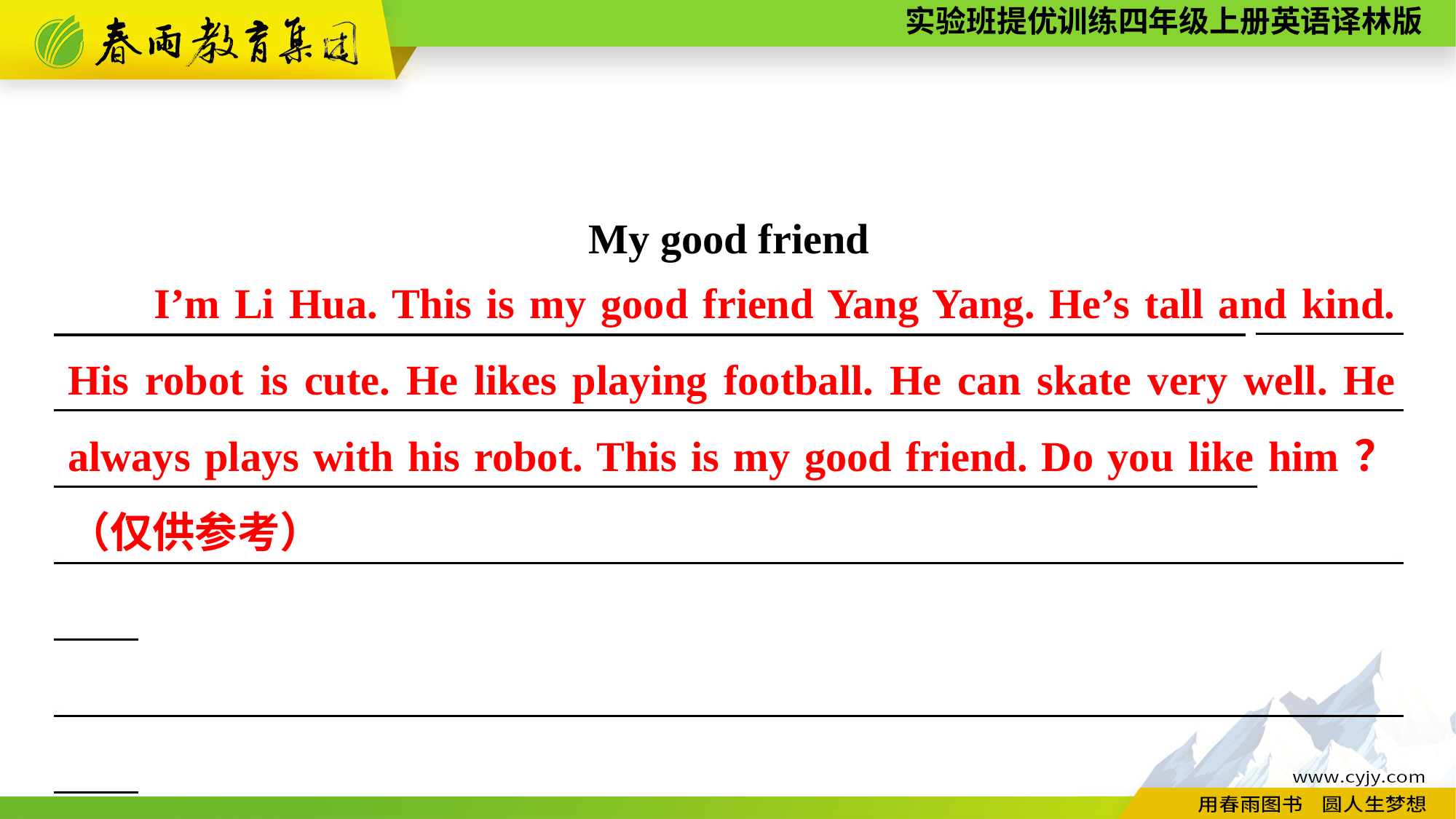

My good friend
　　　　　                                                                                                       .                                                                                                                                 .                                                                                                                             .
.                                                                                                                             .
.                                                                                                                             .
I’m Li Hua. This is my good friend Yang Yang. He’s tall and kind. His robot is cute. He likes playing football. He can skate very well. He always plays with his robot. This is my good friend. Do you like him？（仅供参考）